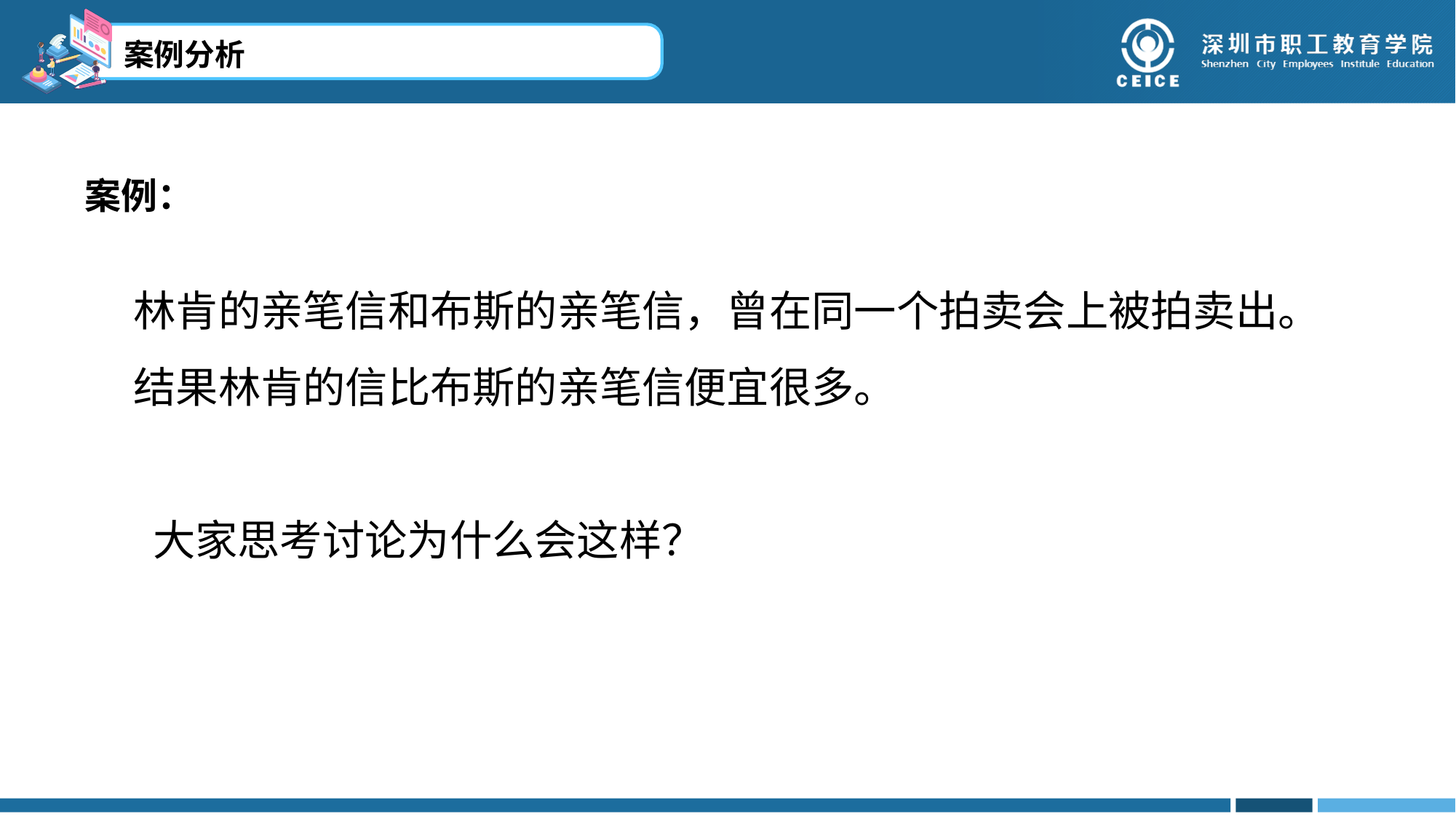

案例分析
案例：
林肯的亲笔信和布斯的亲笔信，曾在同一个拍卖会上被拍卖出。结果林肯的信比布斯的亲笔信便宜很多。

 大家思考讨论为什么会这样？